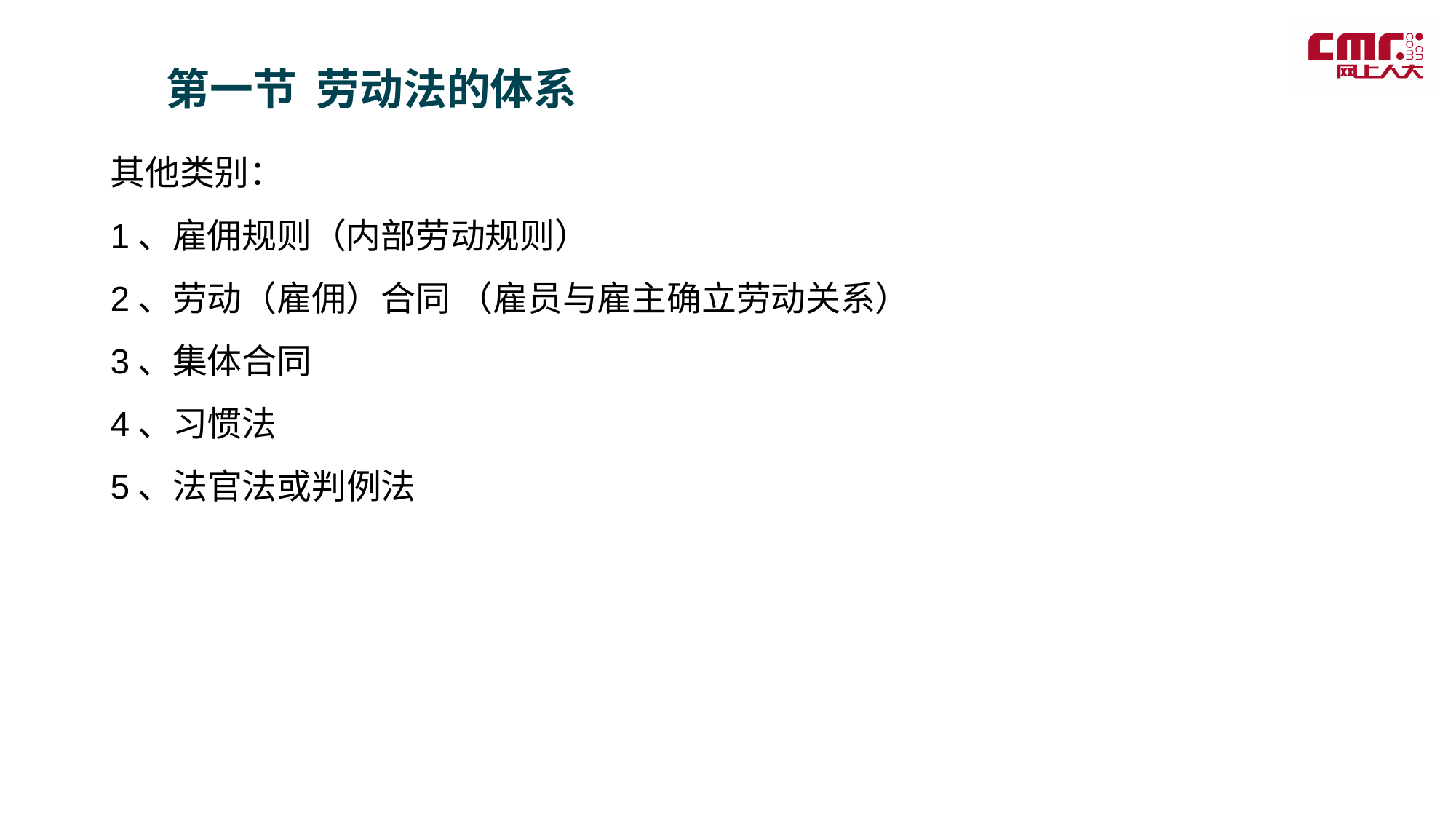

第一节  劳动法的体系
其他类别：
1、雇佣规则（内部劳动规则）
2、劳动（雇佣）合同 （雇员与雇主确立劳动关系）
3、集体合同
4、习惯法
5、法官法或判例法